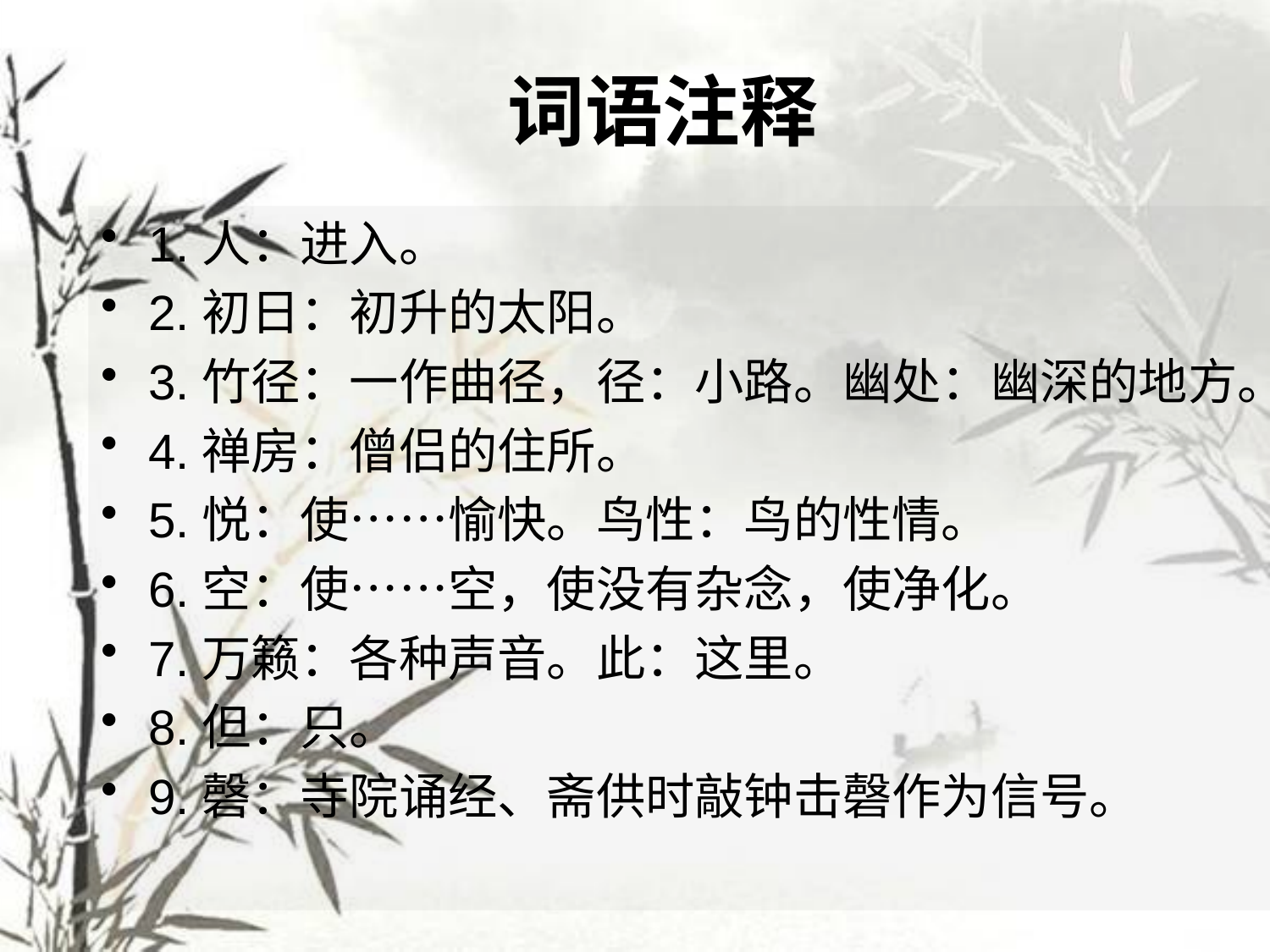

词语注释
1.人：进入。
2.初日：初升的太阳。
3.竹径：一作曲径，径：小路。幽处：幽深的地方。
4.禅房：僧侣的住所。
5.悦：使……愉快。鸟性：鸟的性情。
6.空：使……空，使没有杂念，使净化。
7.万籁：各种声音。此：这里。
8.但：只。
9.磬：寺院诵经、斋供时敲钟击磬作为信号。